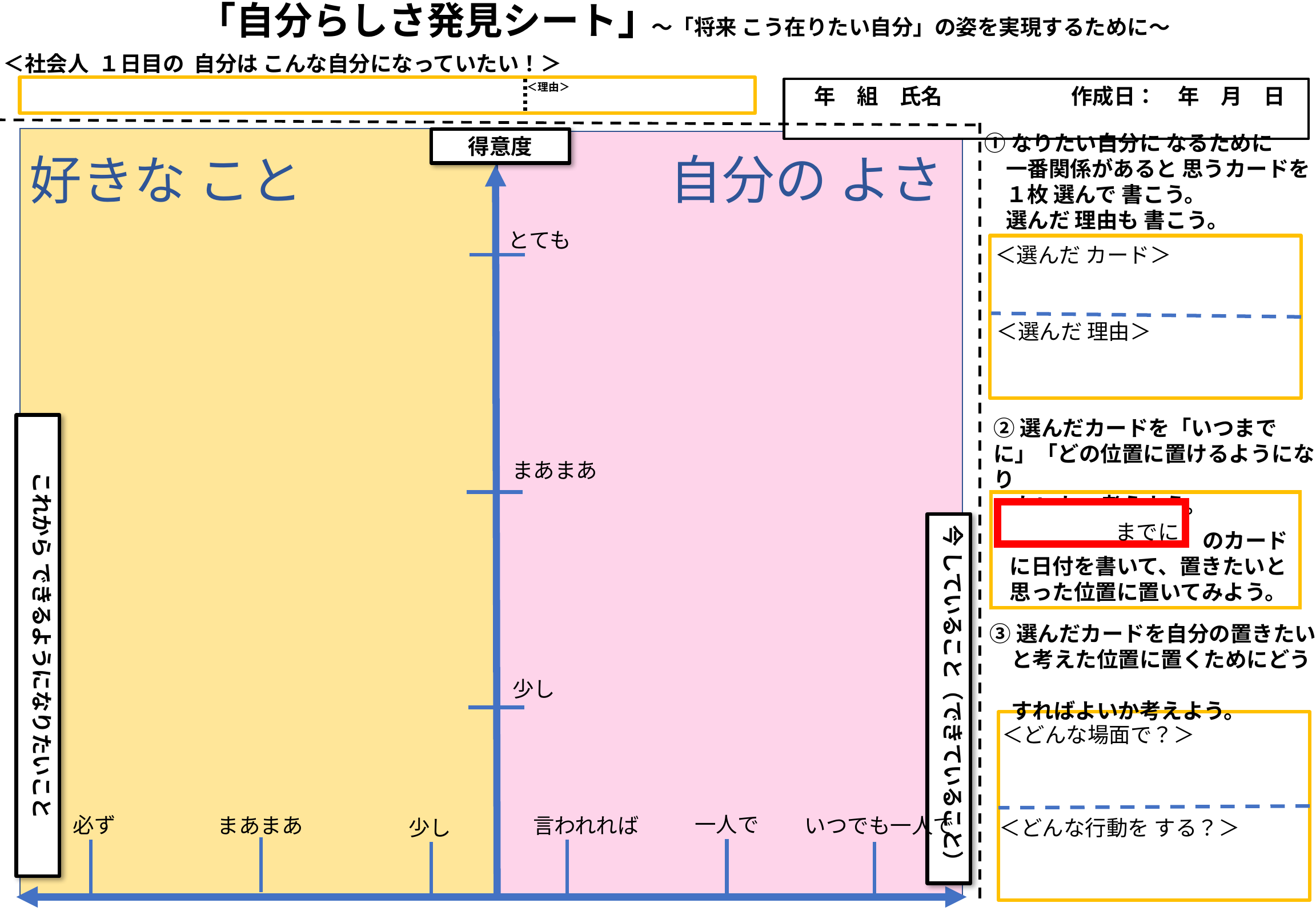

「自分らしさ発見シート」
～「将来 こう在りたい自分」の姿を実現するために～
＜社会人  １日目の  自分は こんな自分になっていたい！＞
＜理由＞

　年　組　氏名　　　　　　作成日：　年　月　日
①なりたい自分に なるために
　一番関係があると 思うカードを
　１枚 選んで 書こう。
　選んだ 理由も 書こう。

得意度

自分の よさ
好きな こと
とても

＜選んだ カード＞
＜選んだ 理由＞
②選んだカードを「いつまでに」「どの位置に置けるようになり
　たいか」考えよう。

これから できるようになりたいこと
まあまあ

今 していること（できていること）
までに
　　　　　　　　　のカードに日付を書いて、置きたいと思った位置に置いてみよう。

③選んだカードを自分の置きたい
　と考えた位置に置くためにどう
　すればよいか考えよう。

少し

＜どんな場面で？＞
一人で
必ず
まあまあ
言われれば
いつでも一人で
少し
＜どんな行動を する？＞